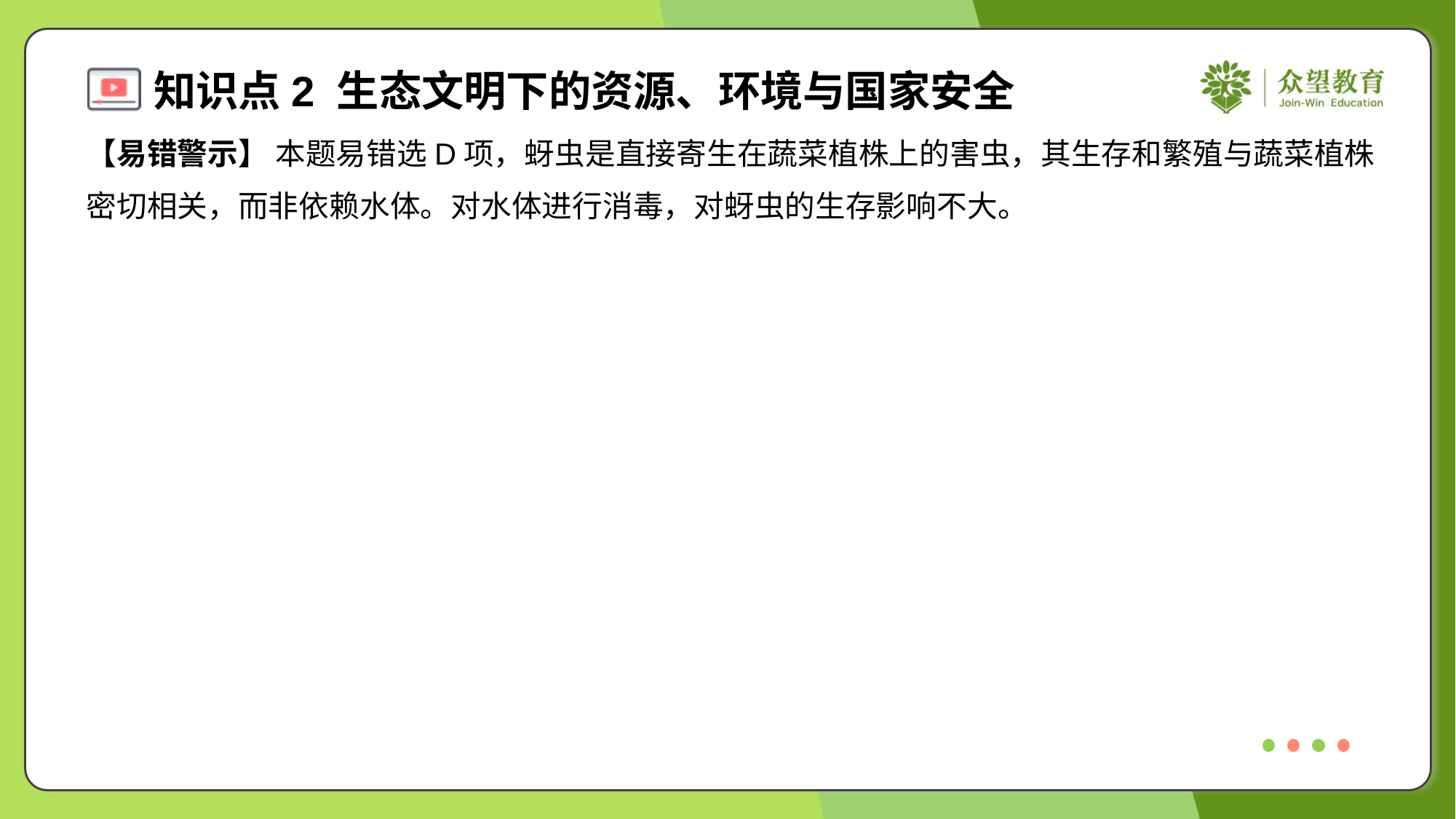

【易错警示】 本题易错选D项，蚜虫是直接寄生在蔬菜植株上的害虫，其生存和繁殖与蔬菜植株
密切相关，而非依赖水体。对水体进行消毒，对蚜虫的生存影响不大。